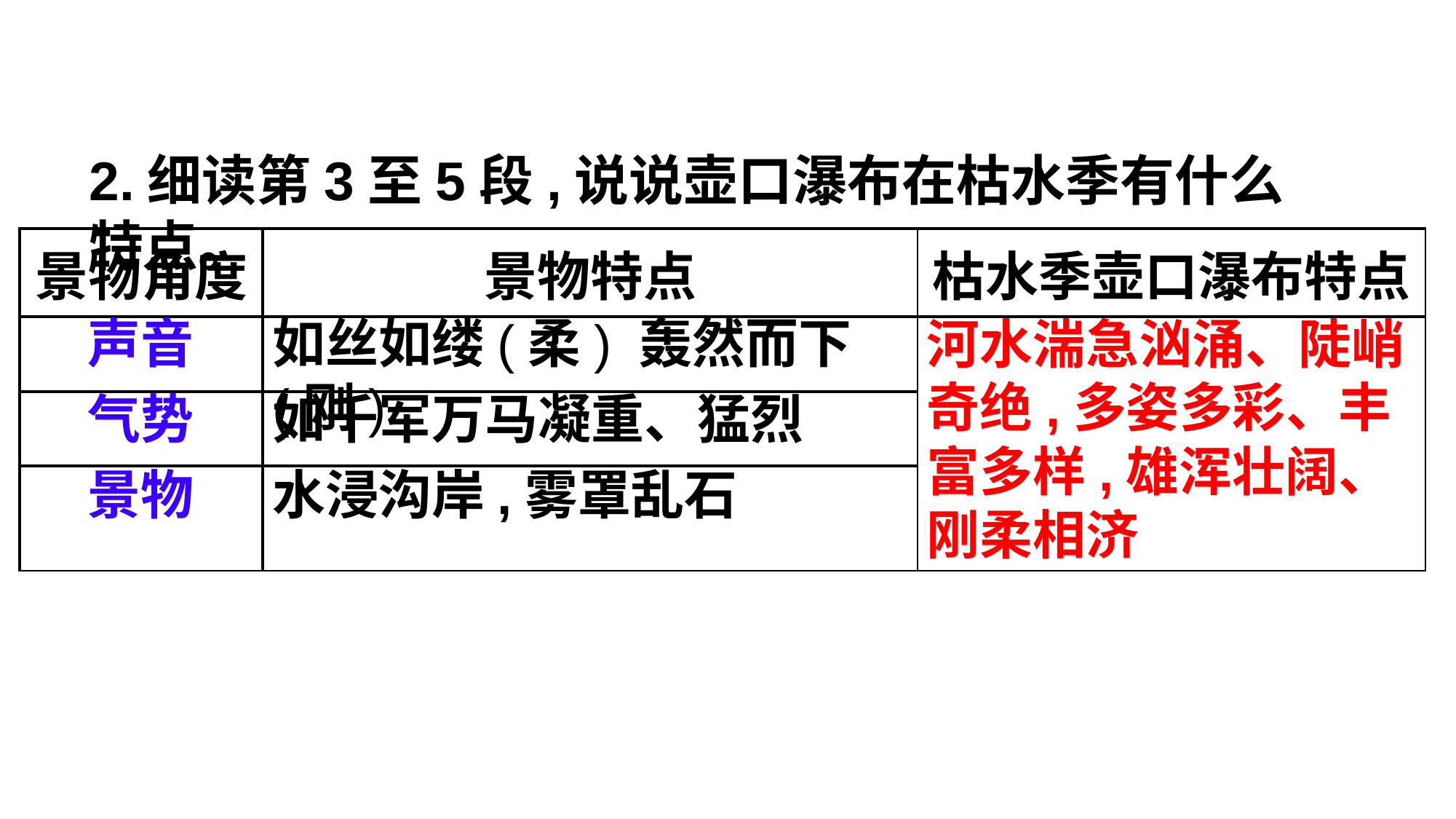

2.细读第3至5段,说说壶口瀑布在枯水季有什么特点。
| 景物角度 | 景物特点 | 枯水季壶口瀑布特点 |
| --- | --- | --- |
|  |  |  |
|  |  |  |
|  |  |  |
声音
如丝如缕(柔) 轰然而下(刚)
河水湍急汹涌、陡峭奇绝,多姿多彩、丰富多样,雄浑壮阔、刚柔相济
气势
如千军万马凝重、猛烈
景物
水浸沟岸,雾罩乱石